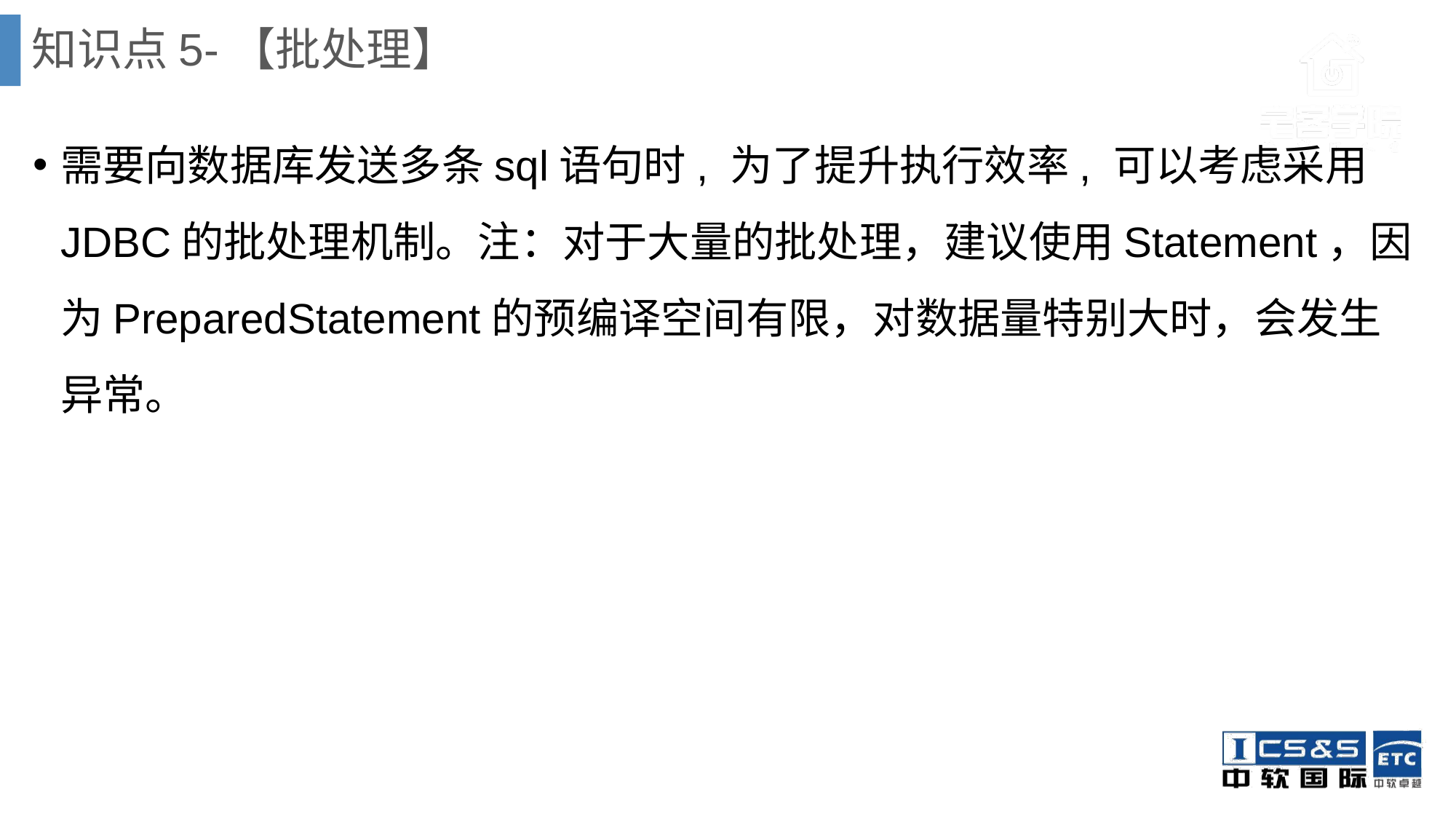

# 知识点5-【批处理】
需要向数据库发送多条sql语句时, 为了提升执行效率, 可以考虑采用JDBC的批处理机制。注：对于大量的批处理，建议使用Statement，因为PreparedStatement的预编译空间有限，对数据量特别大时，会发生异常。